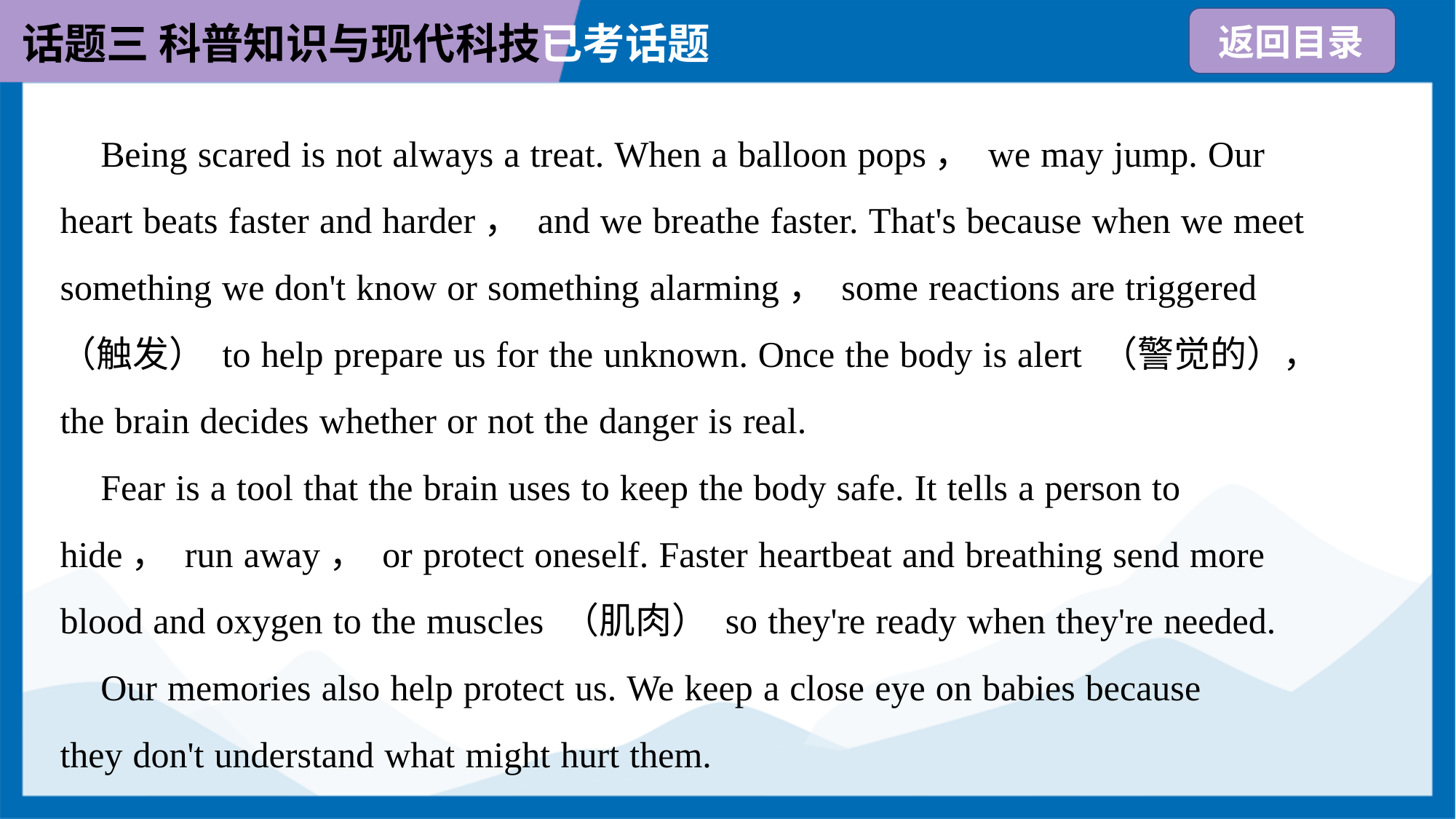

Being scared is not always a treat. When a balloon pops， we may jump. Our
heart beats faster and harder， and we breathe faster. That's because when we meet
something we don't know or something alarming， some reactions are triggered
（触发） to help prepare us for the unknown. Once the body is alert （警觉的），
the brain decides whether or not the danger is real.
    Fear is a tool that the brain uses to keep the body safe. It tells a person to
hide， run away， or protect oneself. Faster heartbeat and breathing send more
blood and oxygen to the muscles （肌肉） so they're ready when they're needed.
    Our memories also help protect us. We keep a close eye on babies because
they don't understand what might hurt them.